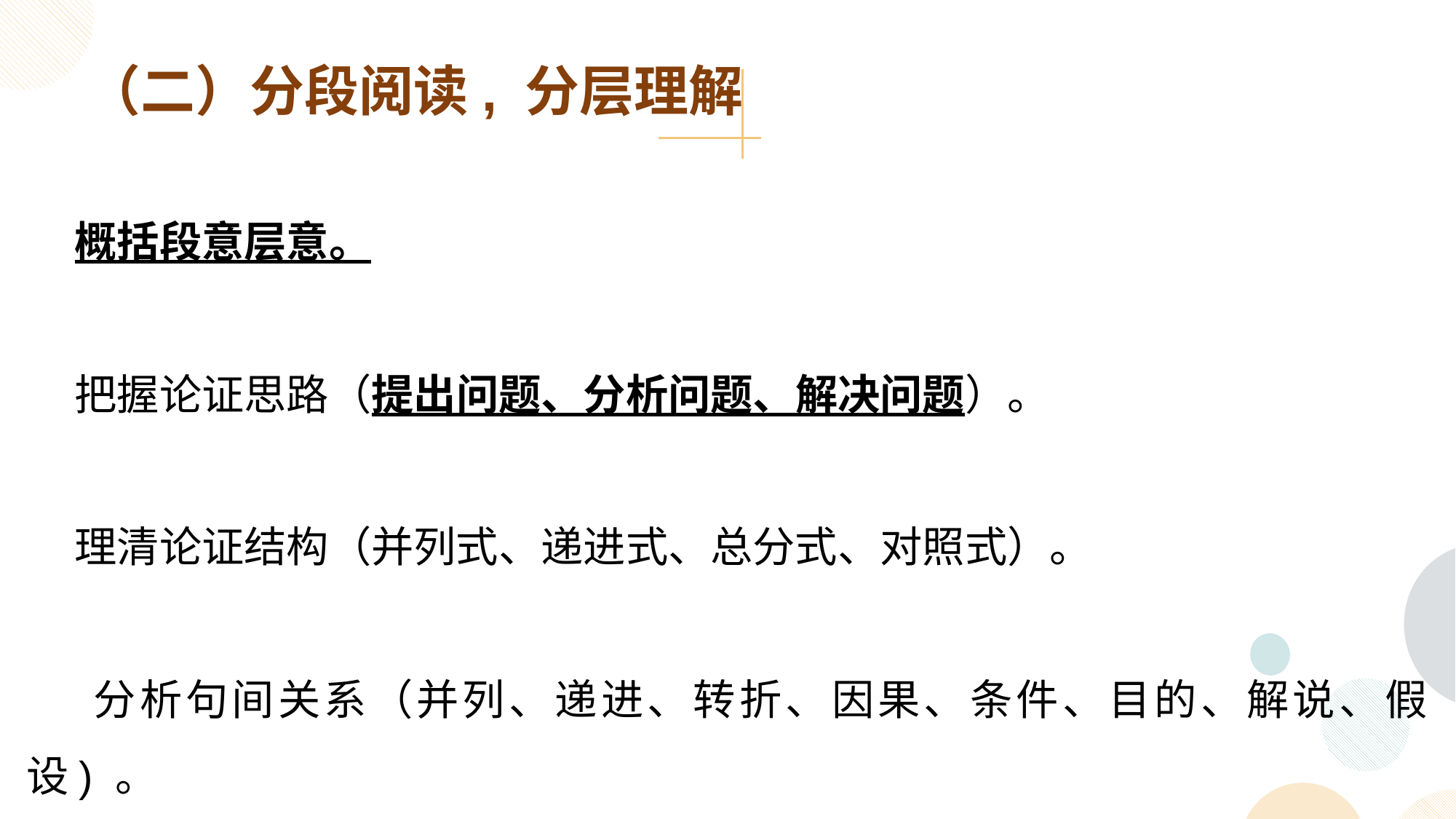

（二）分段阅读, 分层理解
    概括段意层意。

    把握论证思路（提出问题、分析问题、解决问题）。

    理清论证结构（并列式、递进式、总分式、对照式）。

    分析句间关系（并列、递进、转折、因果、条件、目的、解说、假设) 。